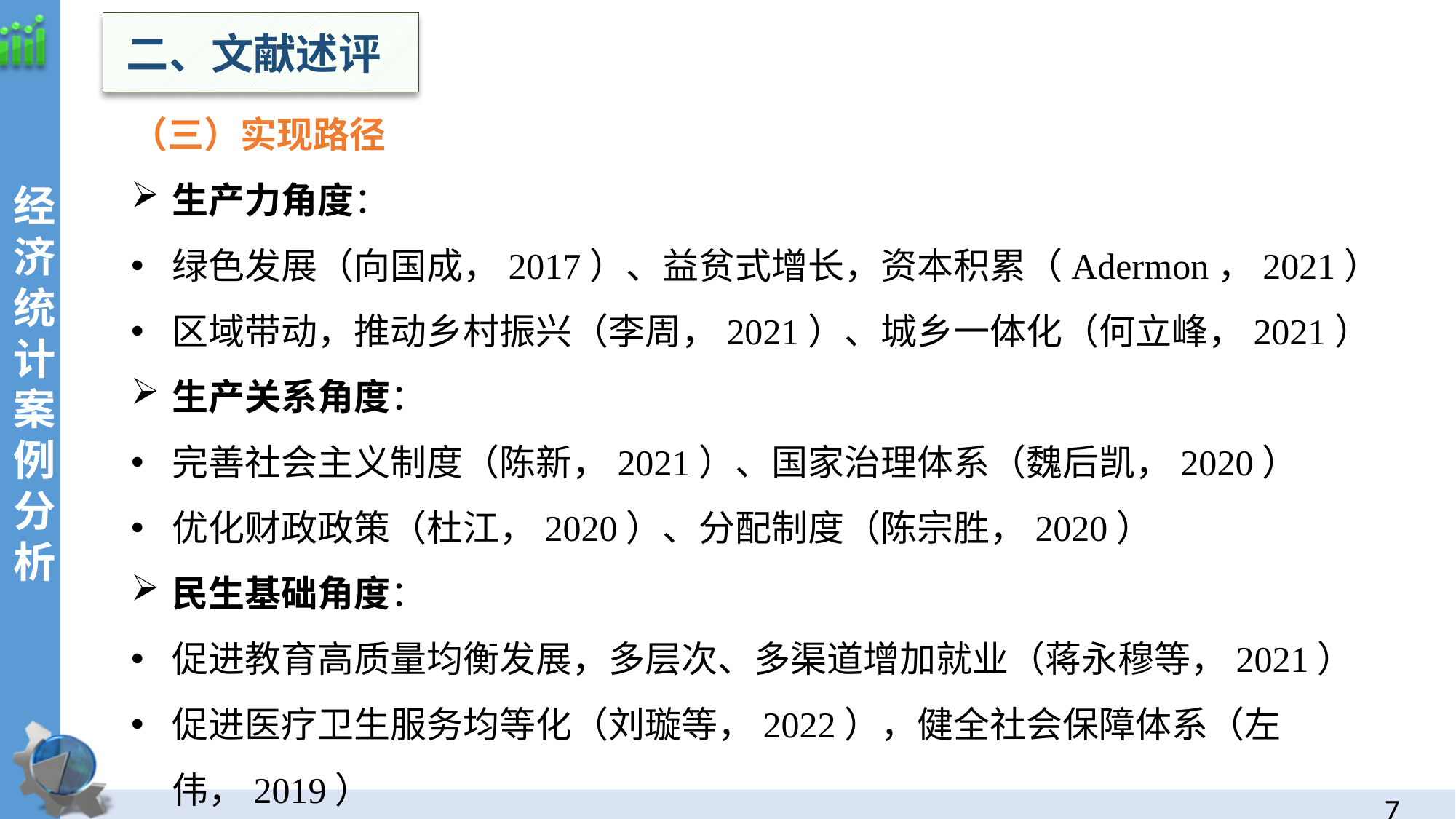

二、文献述评
（三）实现路径
生产力角度：
绿色发展（向国成，2017）、益贫式增长，资本积累（Adermon，2021）
区域带动，推动乡村振兴（李周，2021）、城乡一体化（何立峰，2021）
生产关系角度：
完善社会主义制度（陈新，2021）、国家治理体系（魏后凯，2020）
优化财政政策（杜江，2020）、分配制度（陈宗胜，2020）
民生基础角度：
促进教育高质量均衡发展，多层次、多渠道增加就业（蒋永穆等，2021）
促进医疗卫生服务均等化（刘璇等，2022），健全社会保障体系（左伟，2019）
经济统计案例分析

7